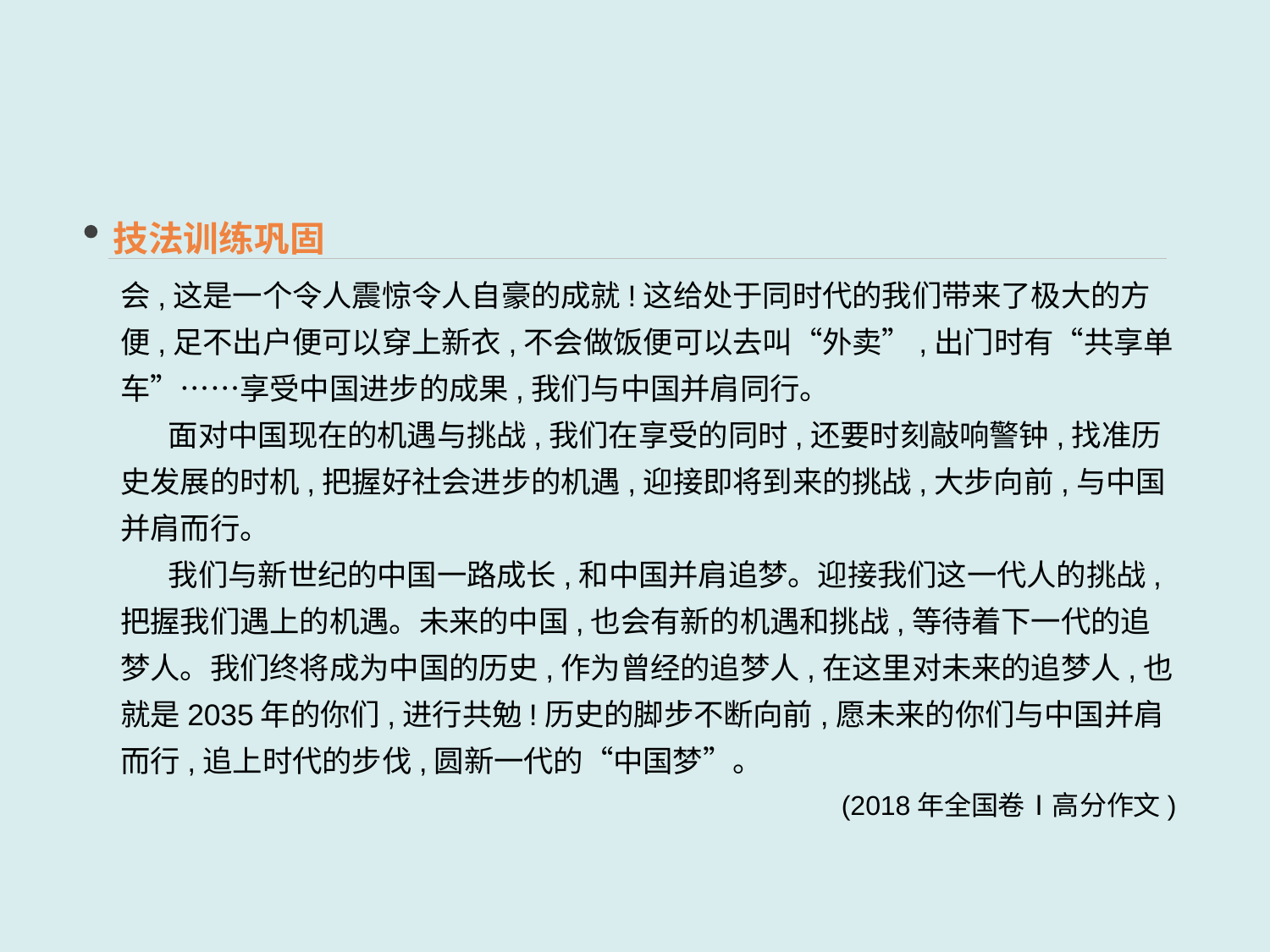

技法训练巩固

会,这是一个令人震惊令人自豪的成就!这给处于同时代的我们带来了极大的方便,足不出户便可以穿上新衣,不会做饭便可以去叫“外卖”,出门时有“共享单车”……享受中国进步的成果,我们与中国并肩同行。
      面对中国现在的机遇与挑战,我们在享受的同时,还要时刻敲响警钟,找准历史发展的时机,把握好社会进步的机遇,迎接即将到来的挑战,大步向前,与中国并肩而行。
      我们与新世纪的中国一路成长,和中国并肩追梦。迎接我们这一代人的挑战,把握我们遇上的机遇。未来的中国,也会有新的机遇和挑战,等待着下一代的追梦人。我们终将成为中国的历史,作为曾经的追梦人,在这里对未来的追梦人,也就是2035年的你们,进行共勉!历史的脚步不断向前,愿未来的你们与中国并肩而行,追上时代的步伐,圆新一代的“中国梦”。
(2018年全国卷Ⅰ高分作文)